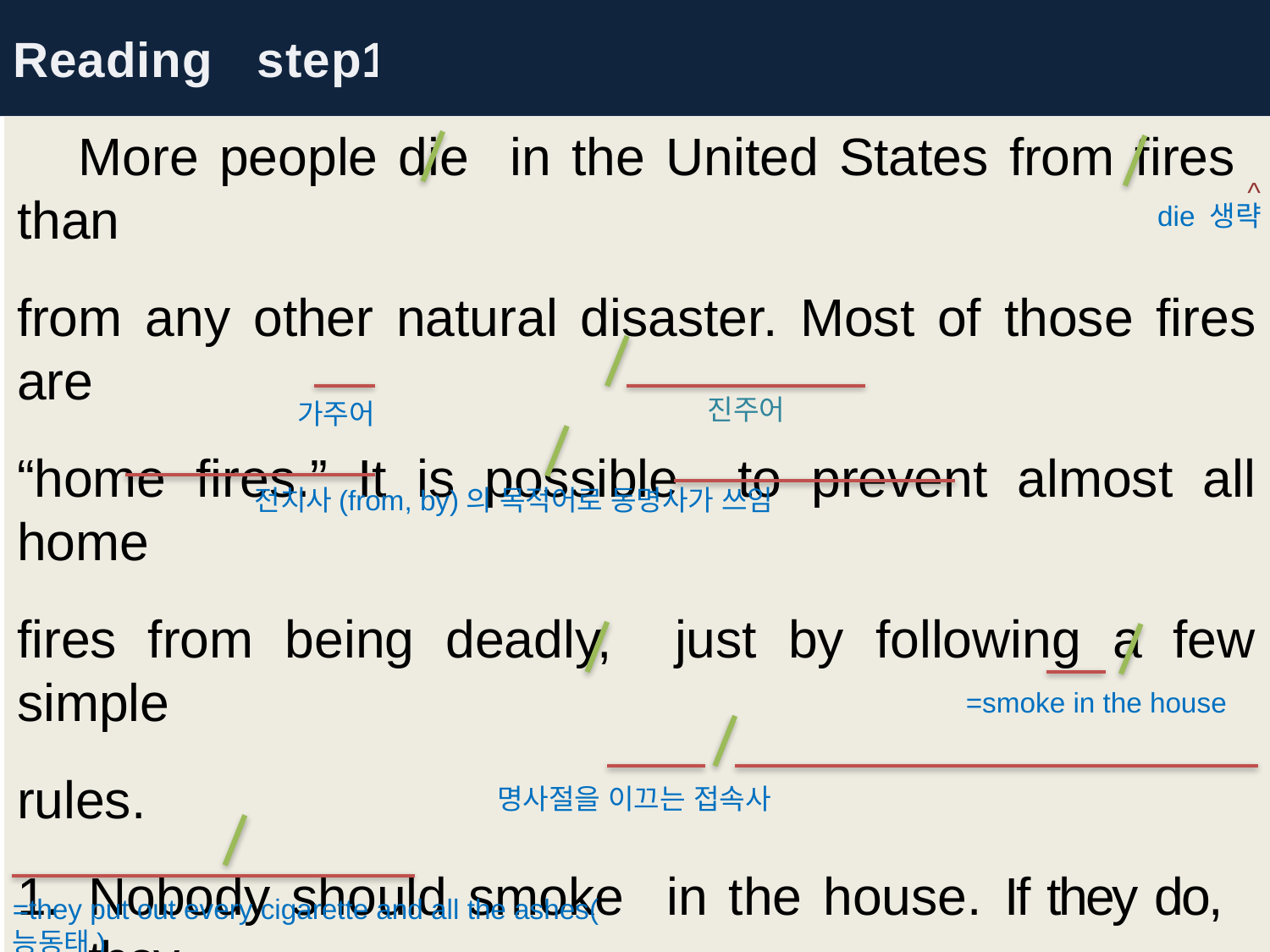

Reading   step1
   More people die  in the United States from fires  than

from any other natural disaster. Most of those fires are

“home fires.” It is possible  to prevent almost all home

fires from being deadly,  just by following a few simple

rules.

Nobody should smoke  in the house. If they do,   they

must be absolutely certain  that  every cigarette and all the

ashes  ⓐ put out.
^
die 생략
진주어
가주어

전치사(from, by)의 목적어로 동명사가 쓰임
=smoke in the house
명사절을 이끄는 접속사

=they put out every cigarette and all the ashes(능동태)